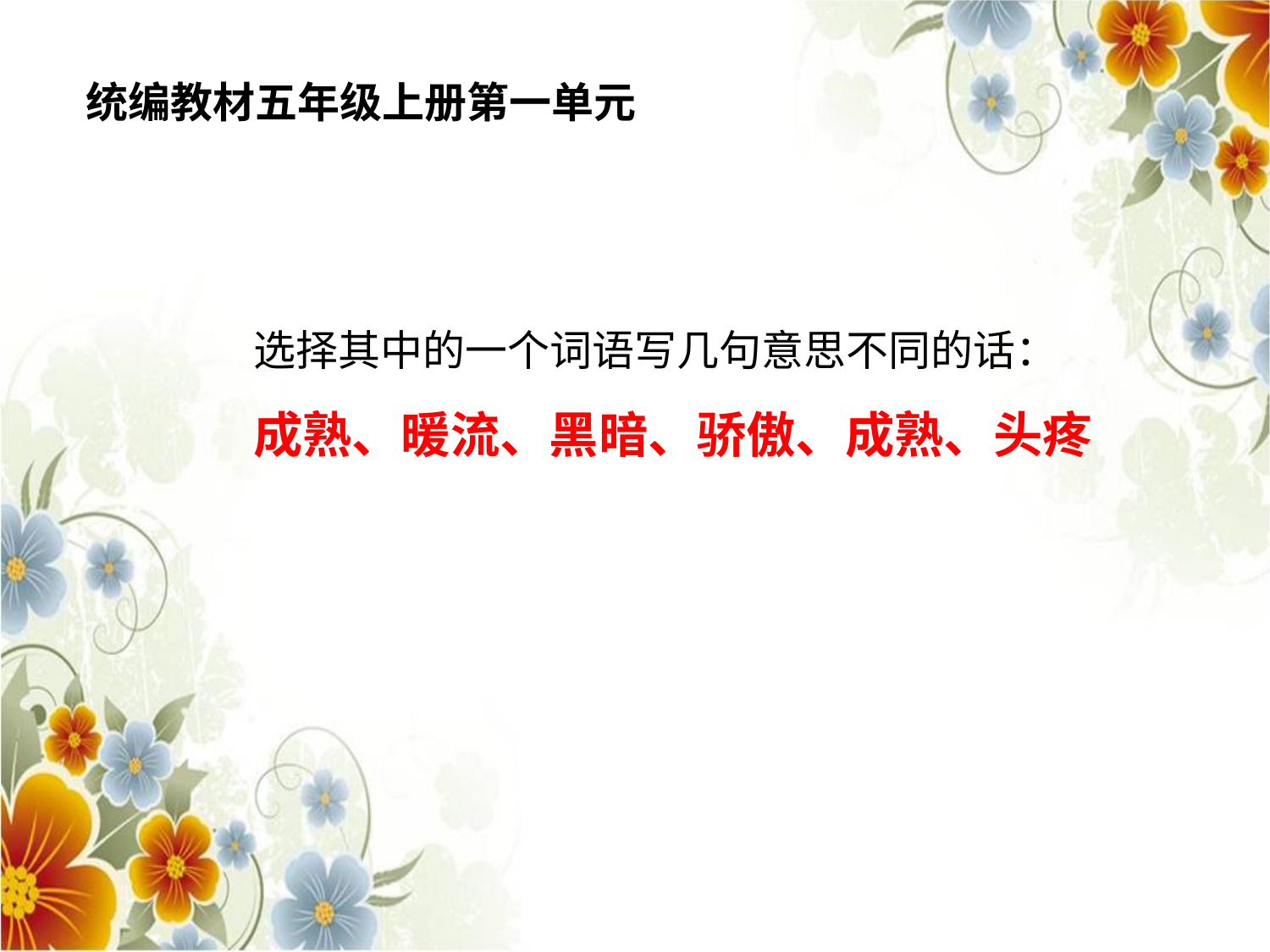

统编教材五年级上册第一单元
选择其中的一个词语写几句意思不同的话：
成熟、暖流、黑暗、骄傲、成熟、头疼